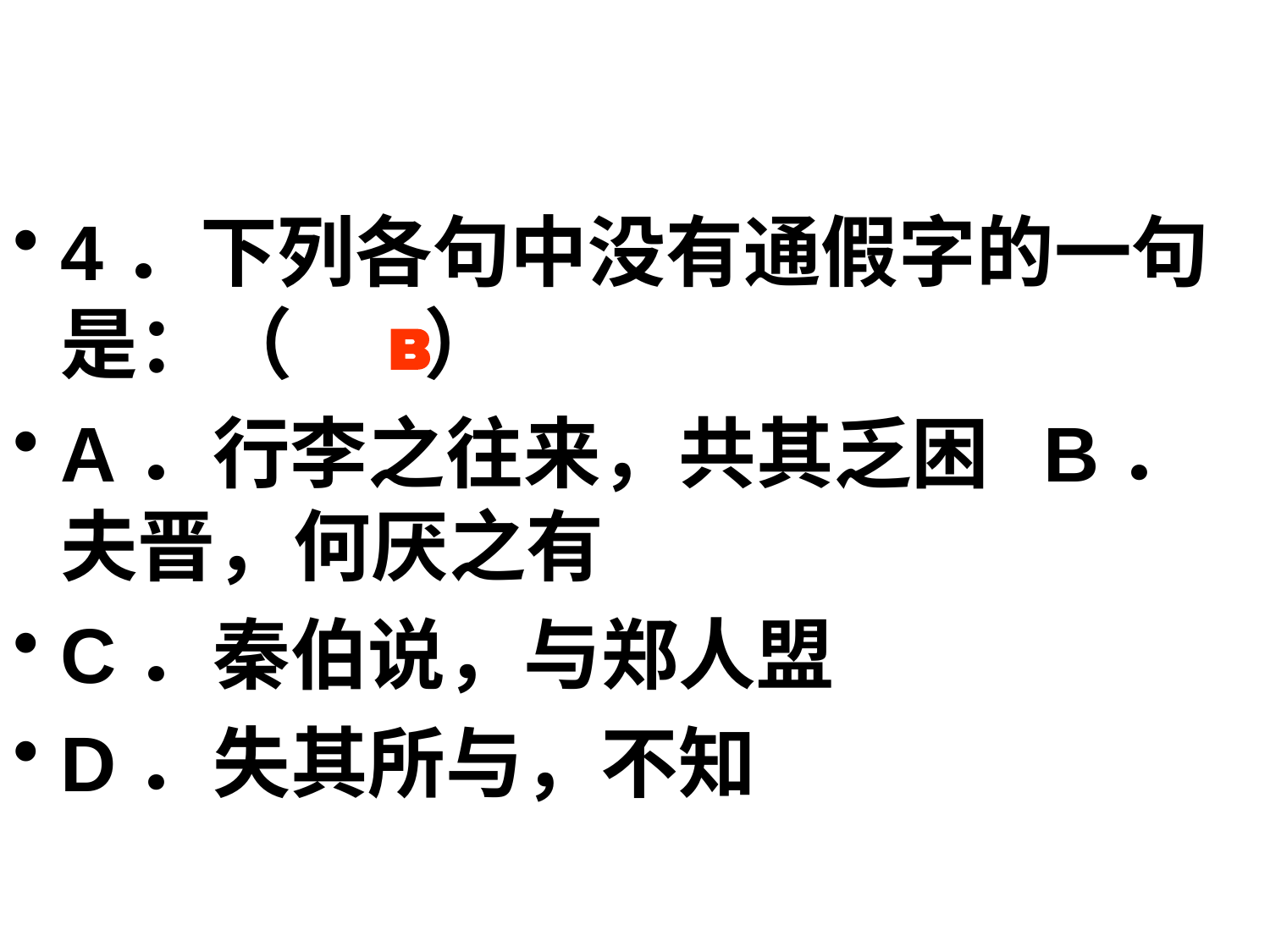

4．下列各句中没有通假字的一句是：（　   ）
A．行李之往来，共其乏困  B．夫晋，何厌之有
C．秦伯说，与郑人盟
D．失其所与，不知

B